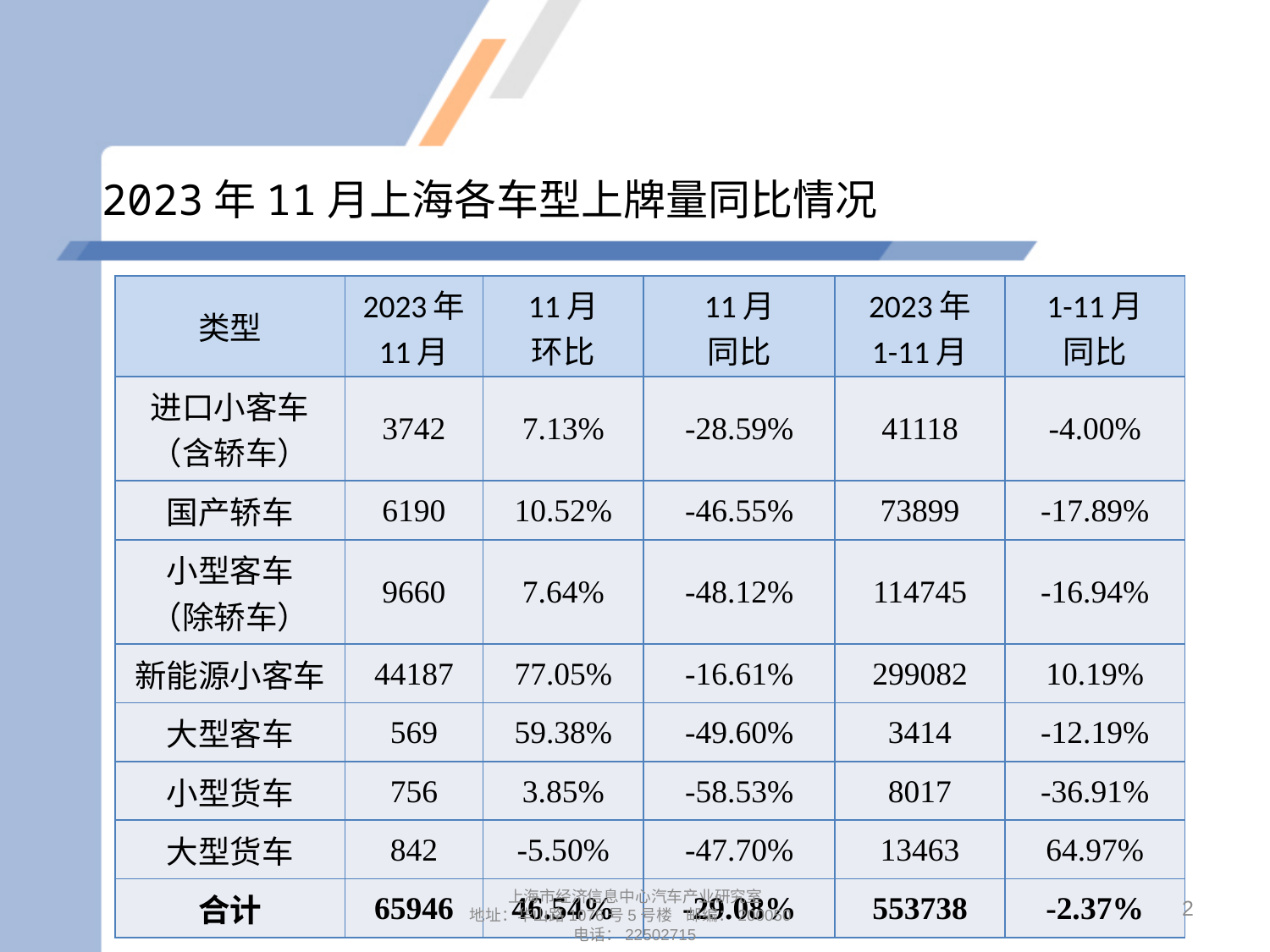

# 2023年11月上海各车型上牌量同比情况

| 类型 | 2023年 11月 | 11月 环比 | 11月 同比 | 2023年 1-11月 | 1-11月 同比 |
| --- | --- | --- | --- | --- | --- |
| 进口小客车 （含轿车） | 3742 | 7.13% | -28.59% | 41118 | -4.00% |
| 国产轿车 | 6190 | 10.52% | -46.55% | 73899 | -17.89% |
| 小型客车 （除轿车） | 9660 | 7.64% | -48.12% | 114745 | -16.94% |
| 新能源小客车 | 44187 | 77.05% | -16.61% | 299082 | 10.19% |
| 大型客车 | 569 | 59.38% | -49.60% | 3414 | -12.19% |
| 小型货车 | 756 | 3.85% | -58.53% | 8017 | -36.91% |
| 大型货车 | 842 | -5.50% | -47.70% | 13463 | 64.97% |
| 合计 | 65946 | 46.54% | -29.08% | 553738 | -2.37% |

2
上海市经济信息中心汽车产业研究室
地址：华山路1076号5号楼    邮编：200050
电话：22502715